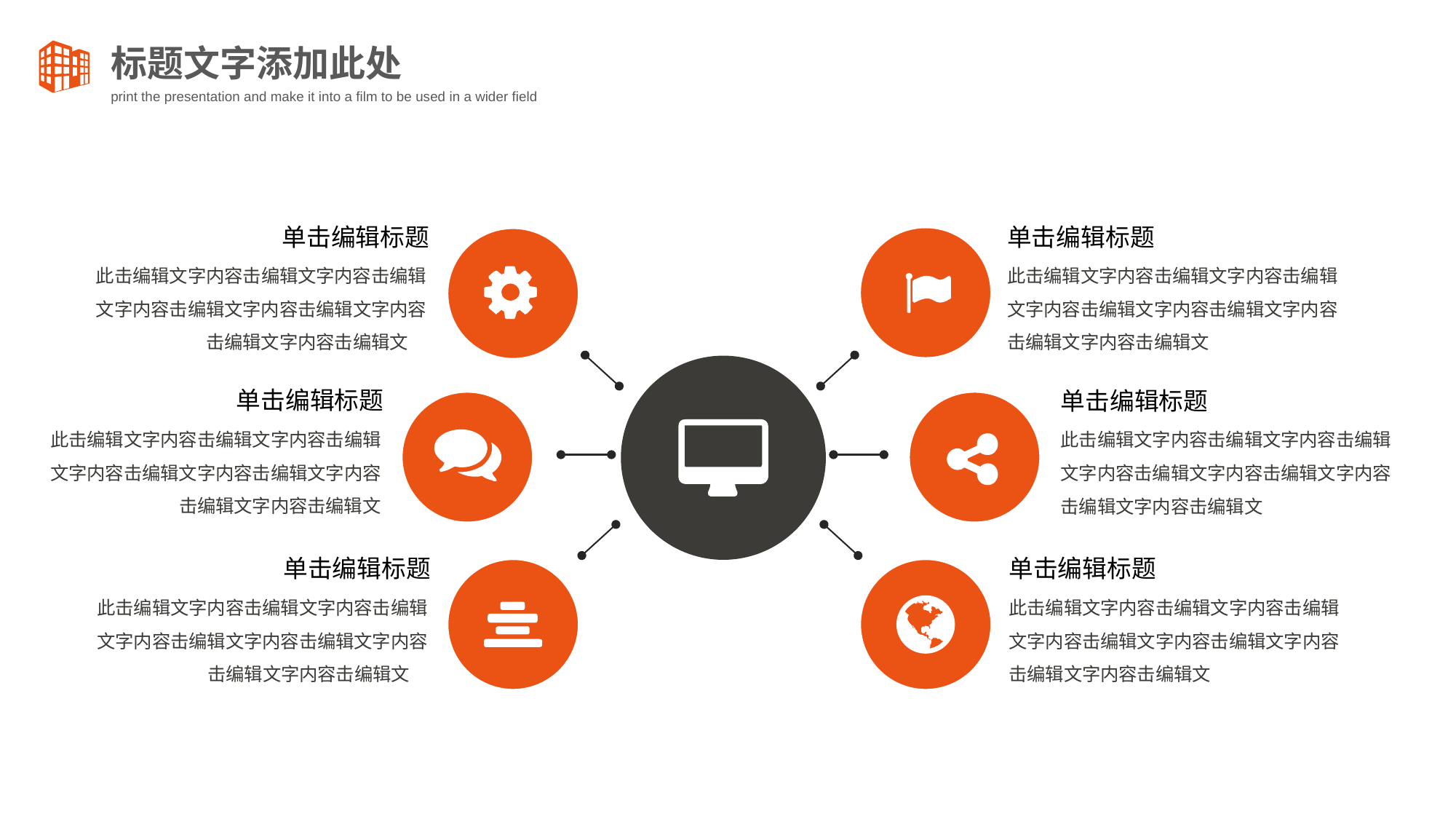

标题文字添加此处
print the presentation and make it into a film to be used in a wider field

单击编辑标题
单击编辑标题

此击编辑文字内容击编辑文字内容击编辑文字内容击编辑文字内容击编辑文字内容击编辑文字内容击编辑文字
此击编辑文字内容击编辑文字内容击编辑文字内容击编辑文字内容击编辑文字内容击编辑文字内容击编辑文字

单击编辑标题
单击编辑标题

此击编辑文字内容击编辑文字内容击编辑文字内容击编辑文字内容击编辑文字内容击编辑文字内容击编辑文
此击编辑文字内容击编辑文字内容击编辑文字内容击编辑文字内容击编辑文字内容击编辑文字内容击编辑文字

单击编辑标题
单击编辑标题

此击编辑文字内容击编辑文字内容击编辑文字内容击编辑文字内容击编辑文字内容击编辑文字内容击编辑文字
此击编辑文字内容击编辑文字内容击编辑文字内容击编辑文字内容击编辑文字内容击编辑文字内容击编辑文字